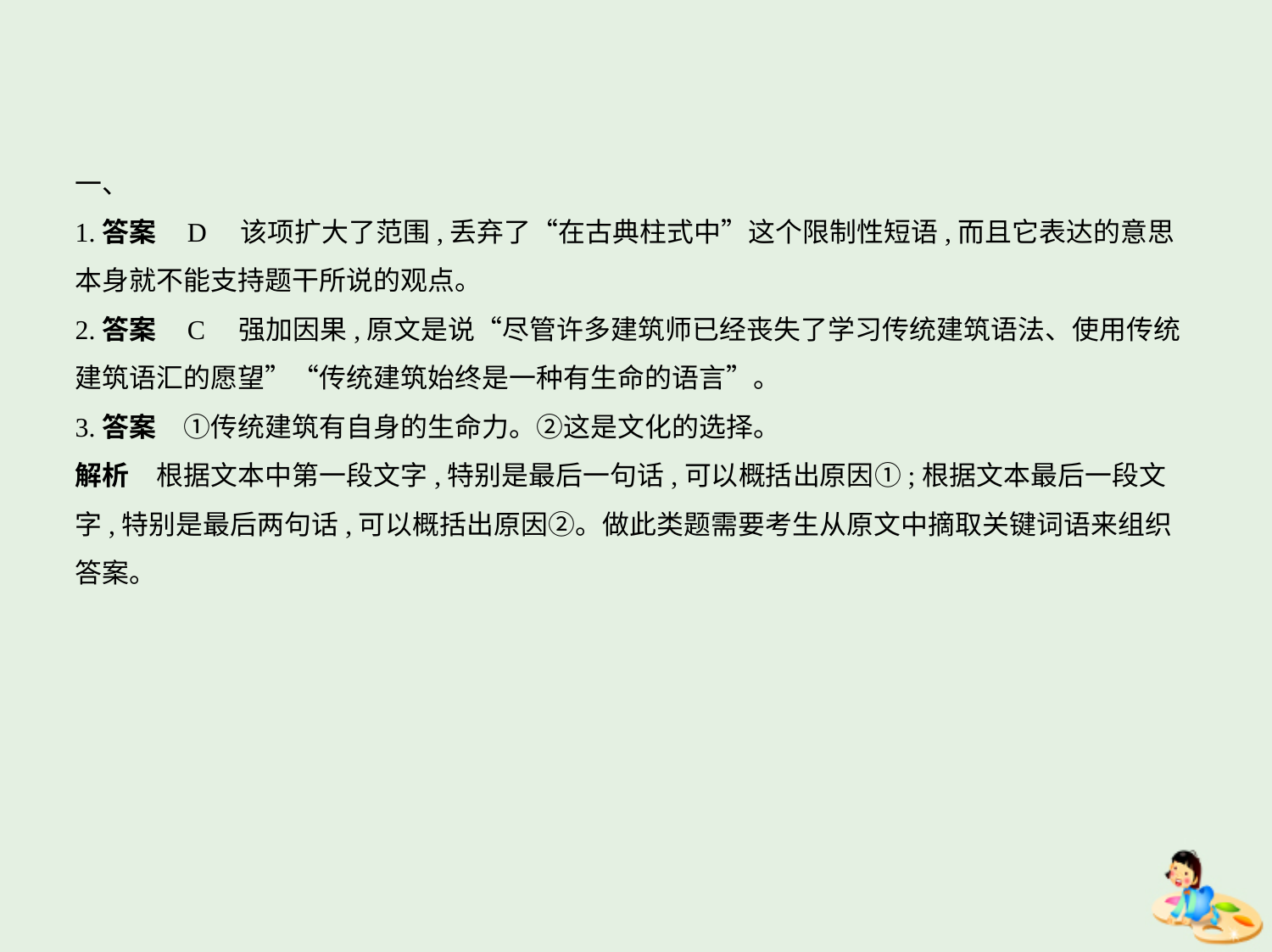

一、
1.答案    D　该项扩大了范围,丢弃了“在古典柱式中”这个限制性短语,而且它表达的意思
本身就不能支持题干所说的观点。
2.答案    C　强加因果,原文是说“尽管许多建筑师已经丧失了学习传统建筑语法、使用传统
建筑语汇的愿望”“传统建筑始终是一种有生命的语言”。
3.答案　①传统建筑有自身的生命力。②这是文化的选择。
解析　根据文本中第一段文字,特别是最后一句话,可以概括出原因①;根据文本最后一段文
字,特别是最后两句话,可以概括出原因②。做此类题需要考生从原文中摘取关键词语来组织
答案。